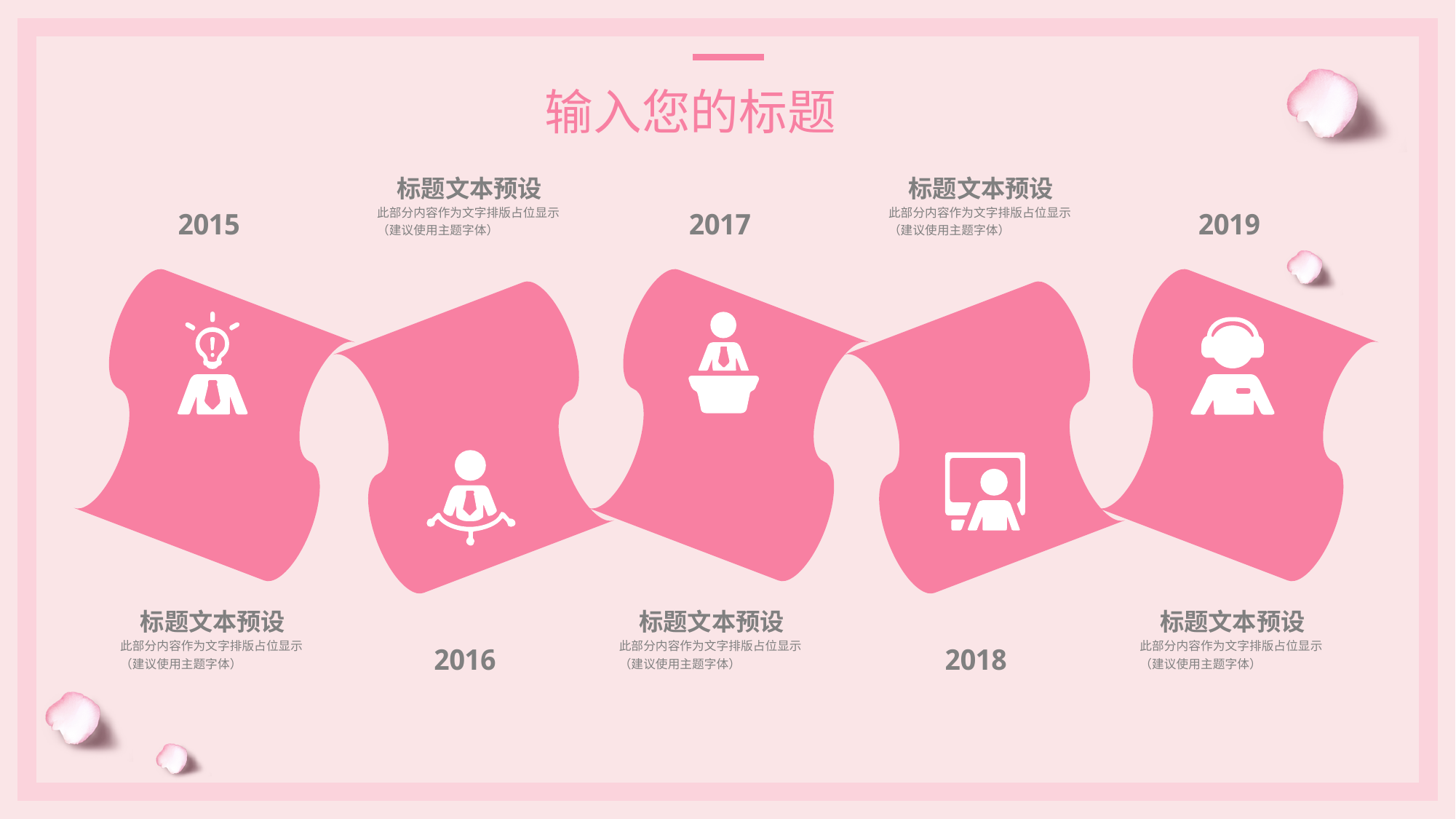

标题文本预设
此部分内容作为文字排版占位显示
（建议使用主题字体）

2016

标题文本预设
此部分内容作为文字排版占位显示
（建议使用主题字体）

2018
2015

标题文本预设
此部分内容作为文字排版占位显示
（建议使用主题字体）
2017

标题文本预设
此部分内容作为文字排版占位显示
（建议使用主题字体）
2019

标题文本预设
此部分内容作为文字排版占位显示
（建议使用主题字体）